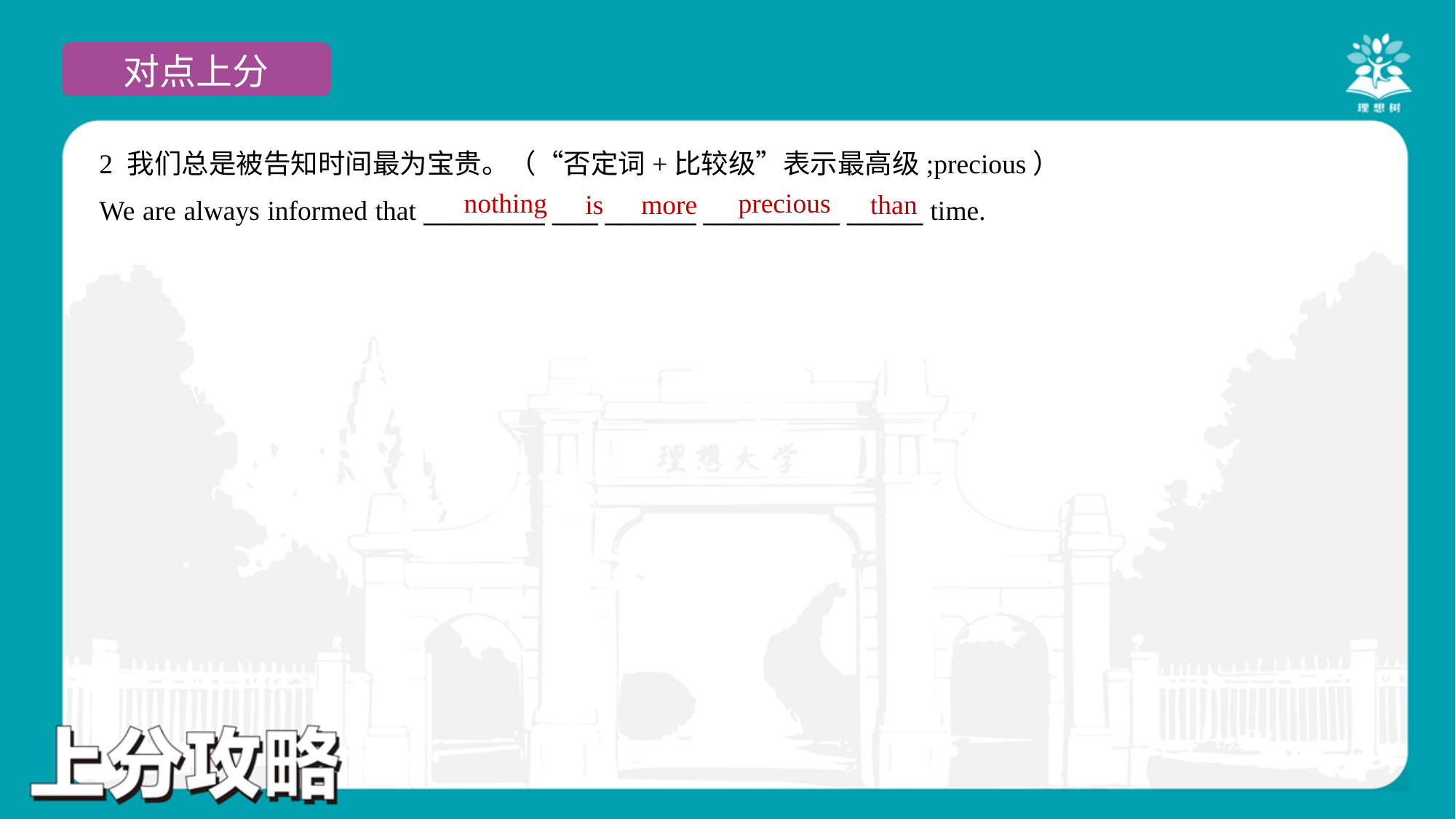

2 我们总是被告知时间最为宝贵。（“否定词+比较级”表示最高级;precious）
We are always informed that ________ ___ ______ _________ _____ time.
nothing
precious
is
more
than